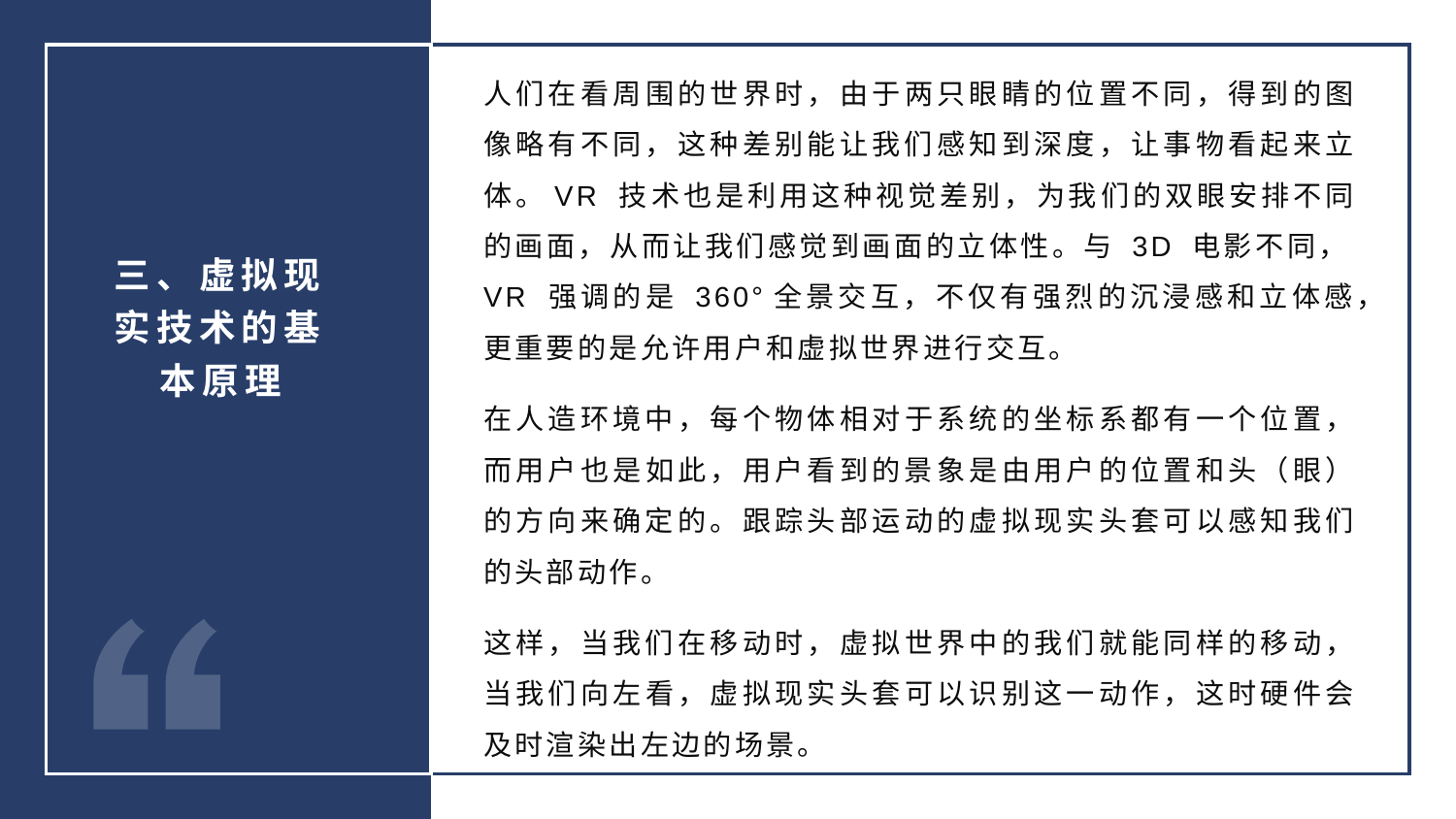

人们在看周围的世界时，由于两只眼睛的位置不同，得到的图像略有不同，这种差别能让我们感知到深度，让事物看起来立体。VR 技术也是利用这种视觉差别，为我们的双眼安排不同的画面，从而让我们感觉到画面的立体性。与 3D 电影不同，VR 强调的是 360°全景交互，不仅有强烈的沉浸感和立体感，更重要的是允许用户和虚拟世界进行交互。
在人造环境中，每个物体相对于系统的坐标系都有一个位置，而用户也是如此，用户看到的景象是由用户的位置和头（眼）的方向来确定的。跟踪头部运动的虚拟现实头套可以感知我们的头部动作。
这样，当我们在移动时，虚拟世界中的我们就能同样的移动，当我们向左看，虚拟现实头套可以识别这一动作，这时硬件会及时渲染出左边的场景。
三、虚拟现实技术的基本原理